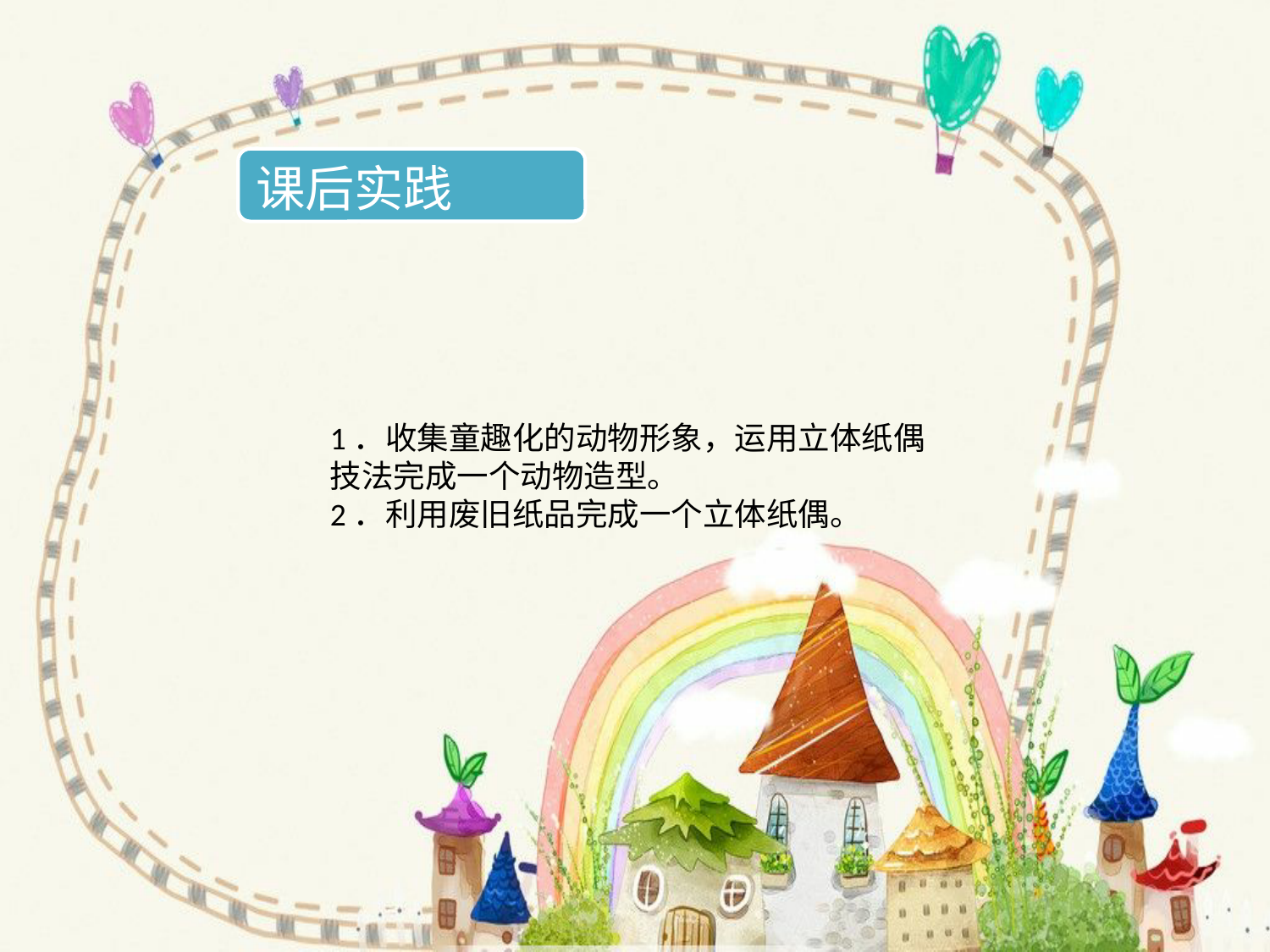

课后实践
1．收集童趣化的动物形象，运用立体纸偶技法完成一个动物造型。
2．利用废旧纸品完成一个立体纸偶。